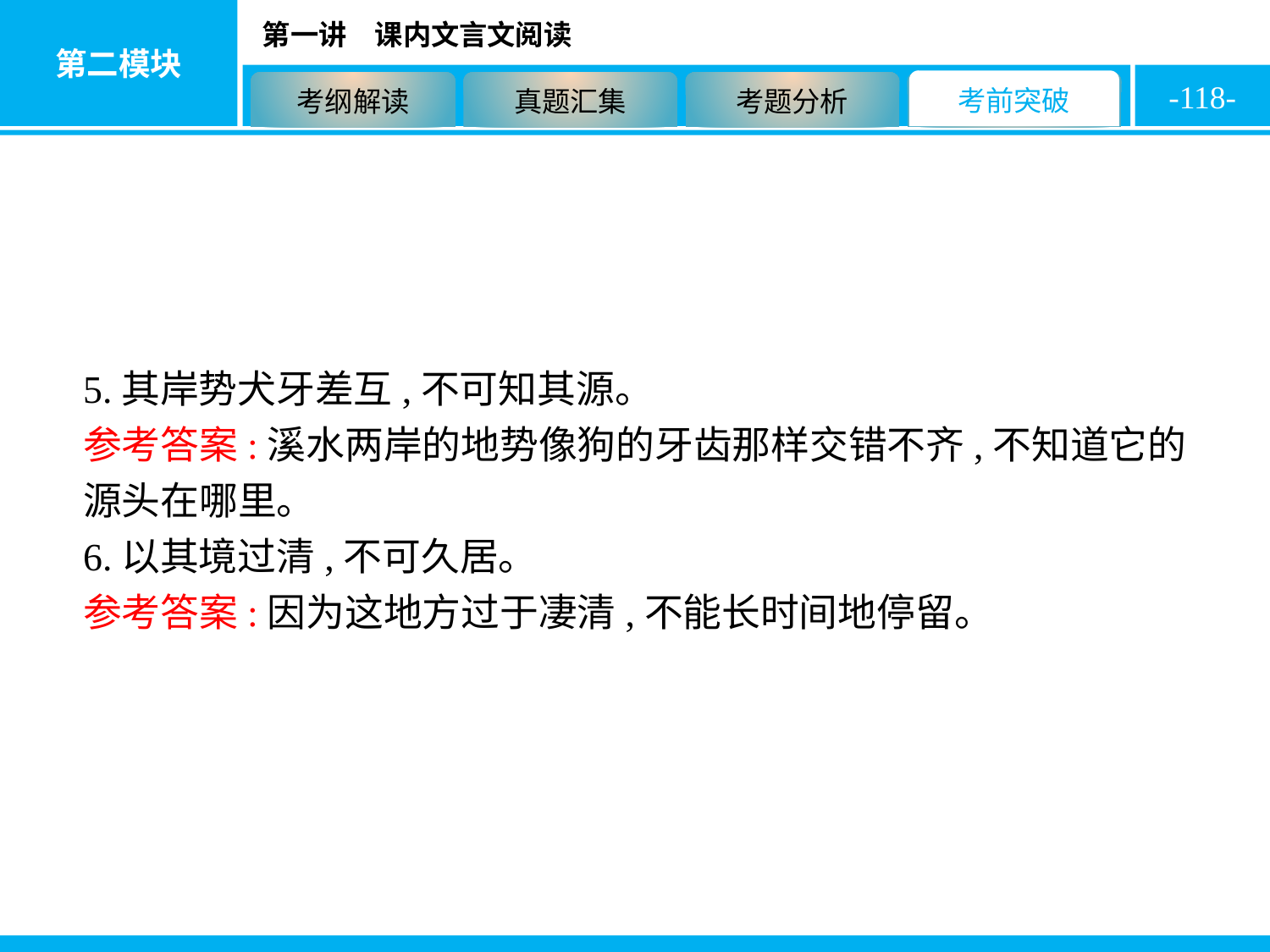

-118-
5.其岸势犬牙差互,不可知其源。
参考答案:溪水两岸的地势像狗的牙齿那样交错不齐,不知道它的源头在哪里。
6.以其境过清,不可久居。
参考答案:因为这地方过于凄清,不能长时间地停留。